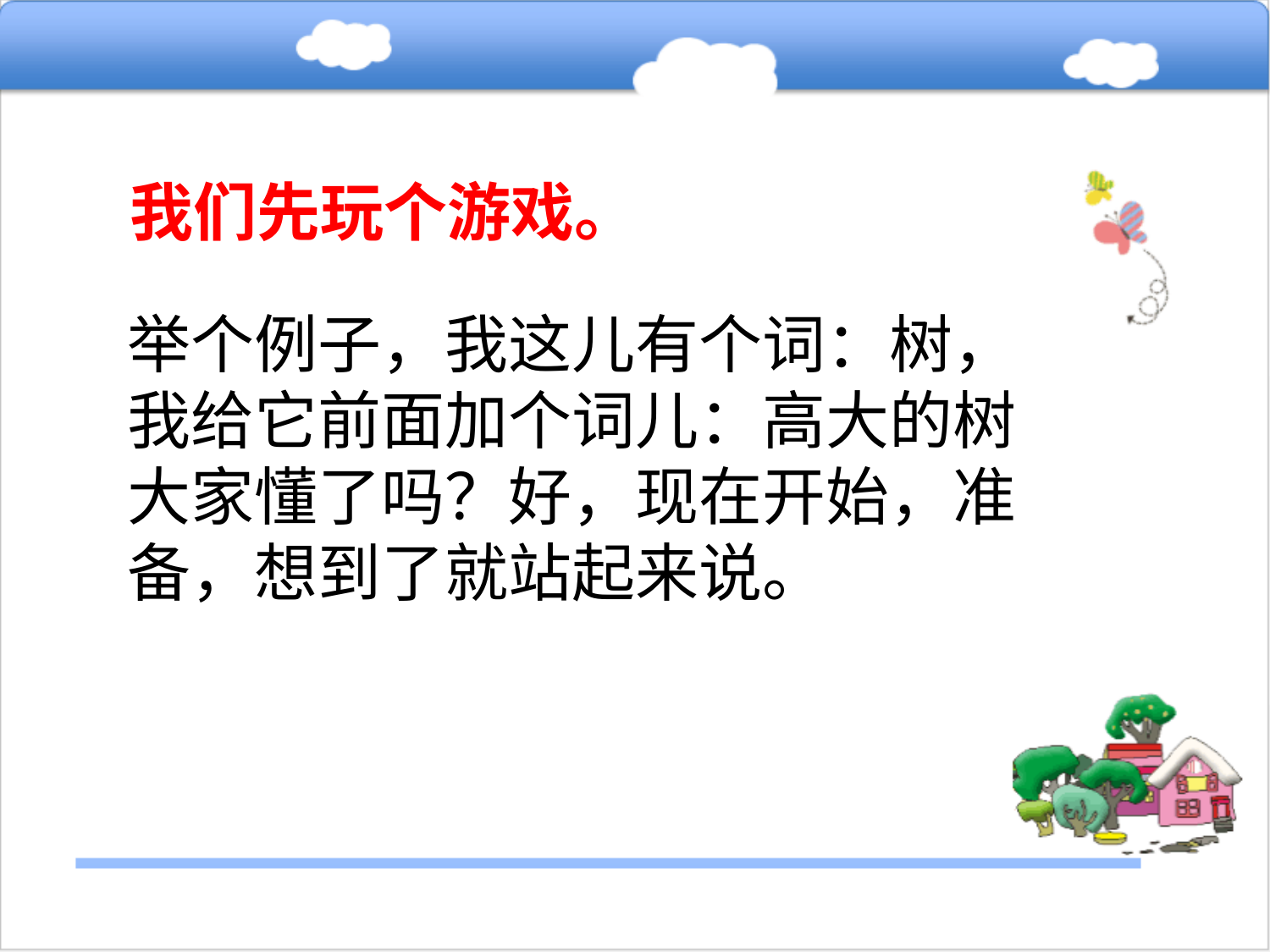

我们先玩个游戏。
举个例子，我这儿有个词：树，我给它前面加个词儿：高大的树
大家懂了吗？好，现在开始，准备，想到了就站起来说。